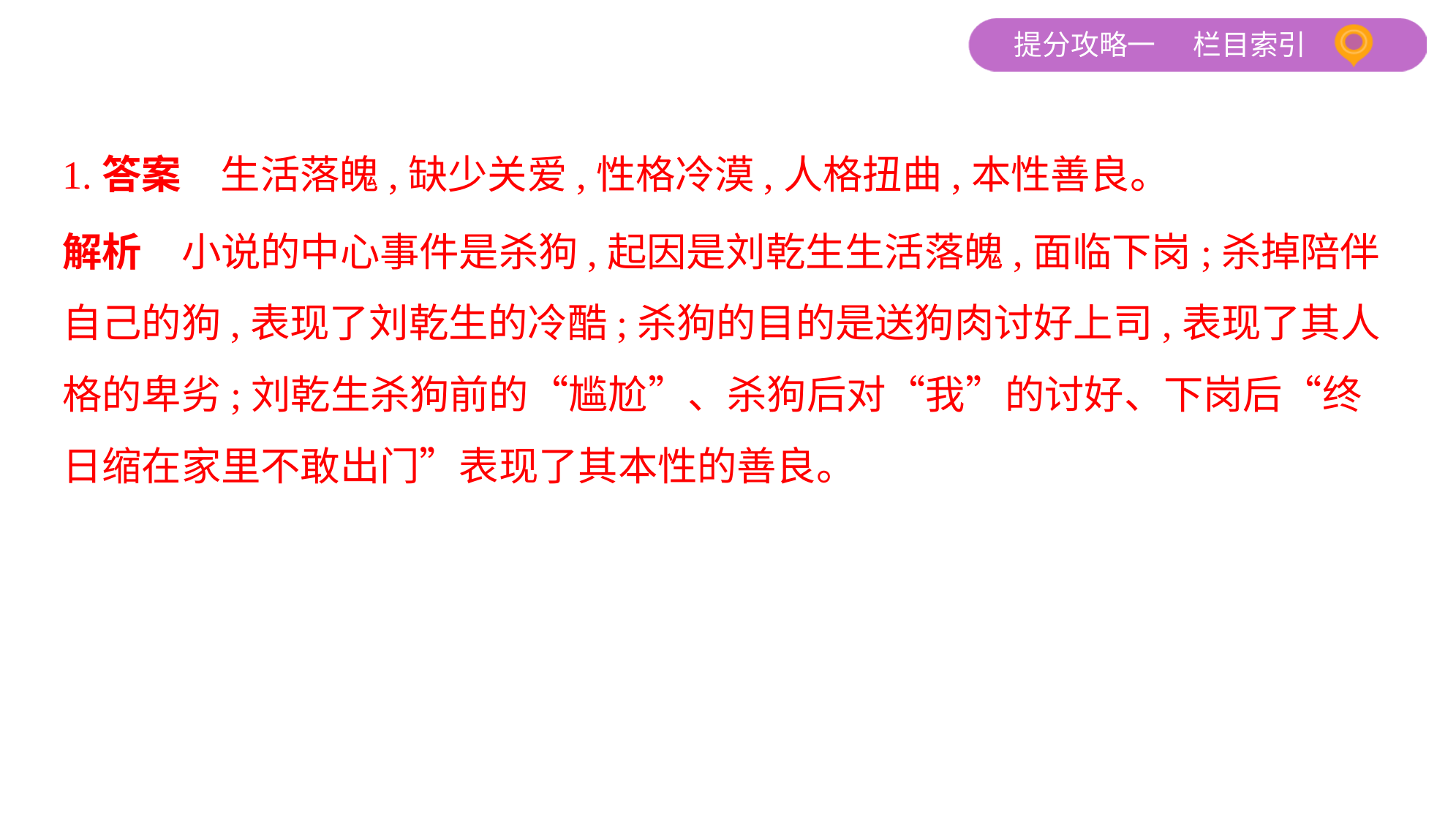

1.答案　生活落魄,缺少关爱,性格冷漠,人格扭曲,本性善良。
解析　小说的中心事件是杀狗,起因是刘乾生生活落魄,面临下岗;杀掉陪伴
自己的狗,表现了刘乾生的冷酷;杀狗的目的是送狗肉讨好上司,表现了其人
格的卑劣;刘乾生杀狗前的“尴尬”、杀狗后对“我”的讨好、下岗后“终
日缩在家里不敢出门”表现了其本性的善良。